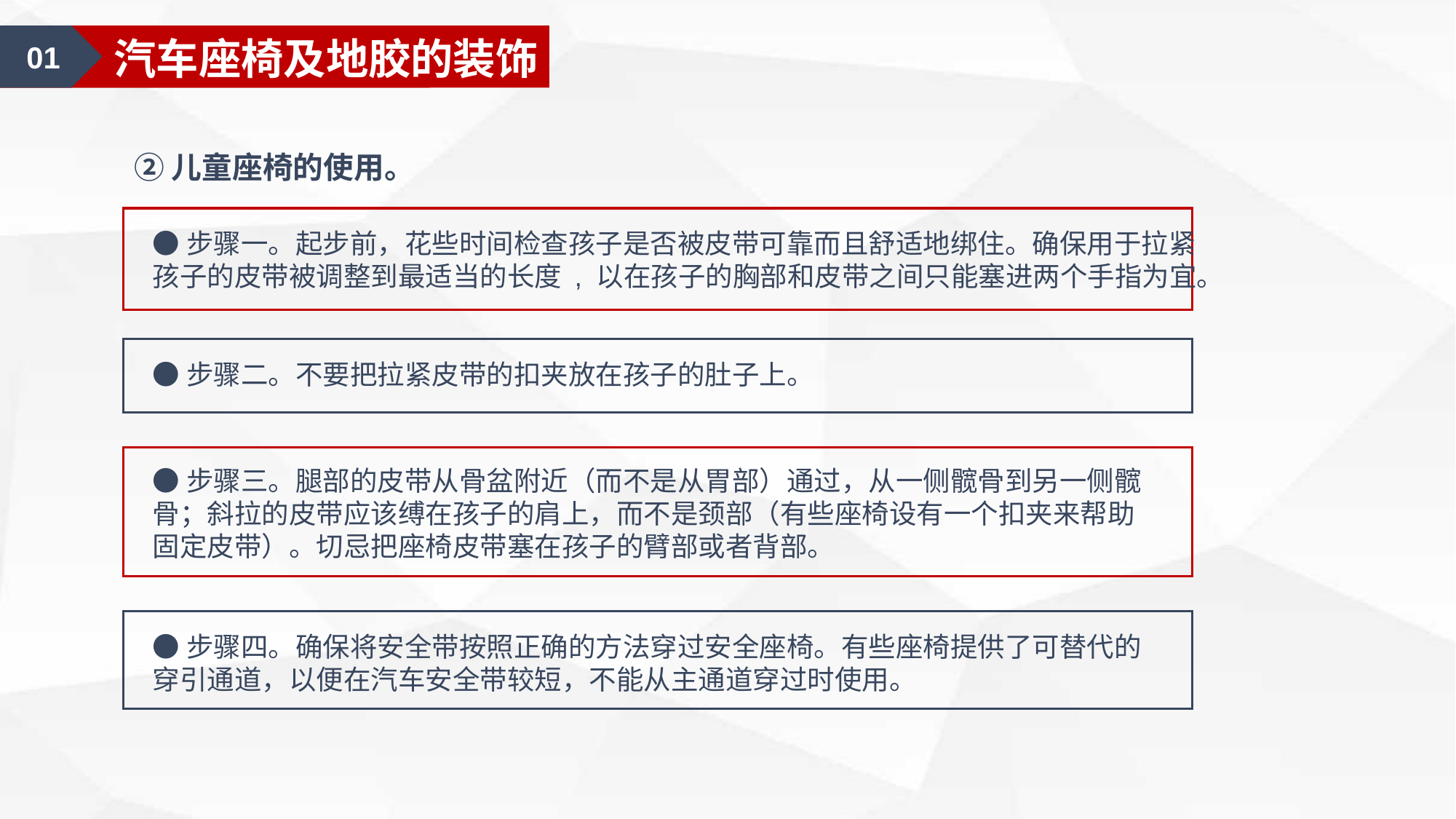

01
涂料的基础知识

01
汽车座椅及地胶的装饰
②儿童座椅的使用。

●步骤一。起步前，花些时间检查孩子是否被皮带可靠而且舒适地绑住。确保用于拉紧孩子的皮带被调整到最适当的长度 , 以在孩子的胸部和皮带之间只能塞进两个手指为宜。

●步骤二。不要把拉紧皮带的扣夹放在孩子的肚子上。

●步骤三。腿部的皮带从骨盆附近（而不是从胃部）通过，从一侧髋骨到另一侧髋骨；斜拉的皮带应该缚在孩子的肩上，而不是颈部（有些座椅设有一个扣夹来帮助固定皮带）。切忌把座椅皮带塞在孩子的臂部或者背部。

●步骤四。确保将安全带按照正确的方法穿过安全座椅。有些座椅提供了可替代的穿引通道，以便在汽车安全带较短，不能从主通道穿过时使用。